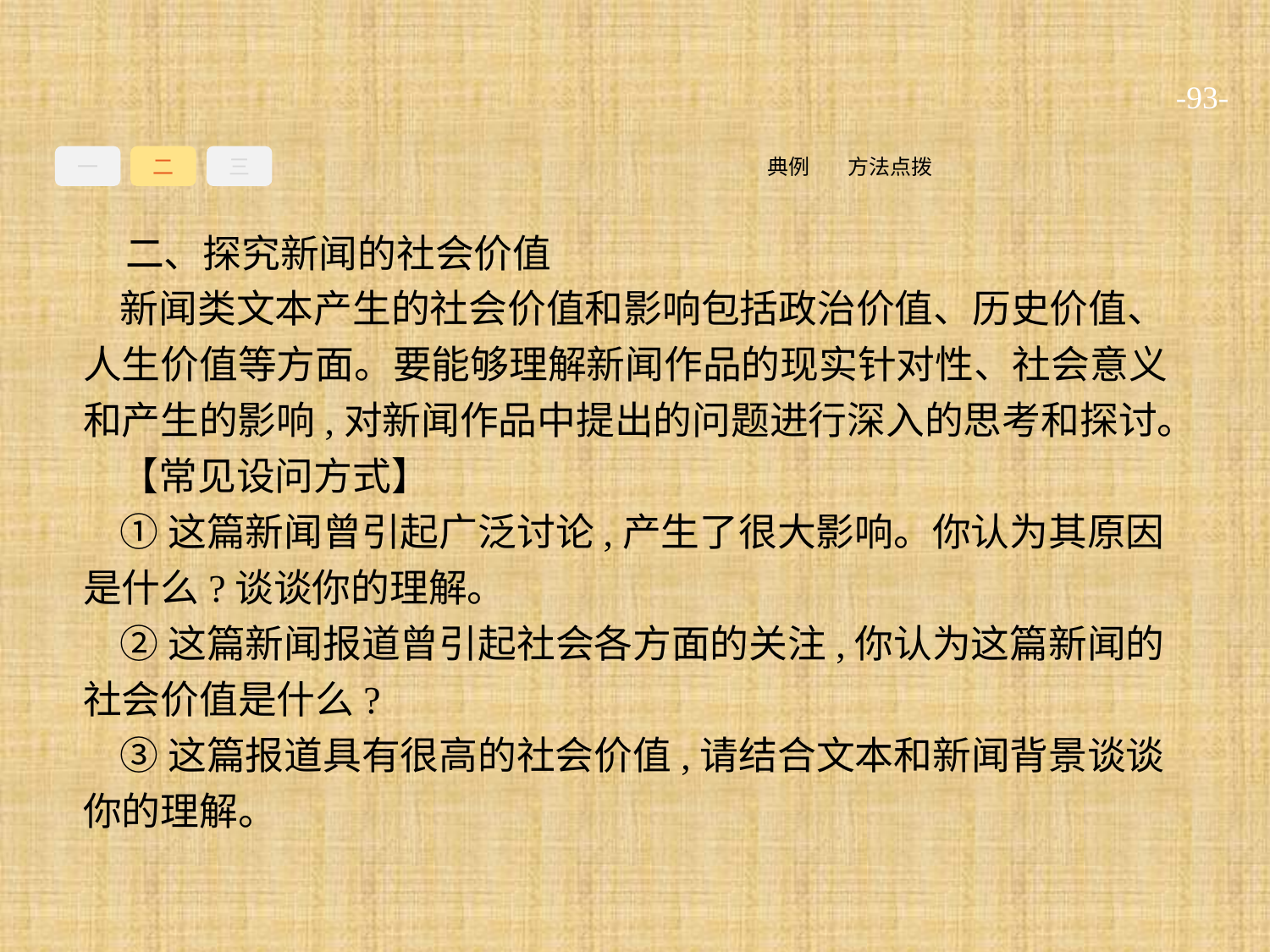

-93-
一
二
三
方法点拨
典例
二、探究新闻的社会价值
新闻类文本产生的社会价值和影响包括政治价值、历史价值、人生价值等方面。要能够理解新闻作品的现实针对性、社会意义和产生的影响,对新闻作品中提出的问题进行深入的思考和探讨。
【常见设问方式】
①这篇新闻曾引起广泛讨论,产生了很大影响。你认为其原因是什么?谈谈你的理解。
②这篇新闻报道曾引起社会各方面的关注,你认为这篇新闻的社会价值是什么?
③这篇报道具有很高的社会价值,请结合文本和新闻背景谈谈你的理解。